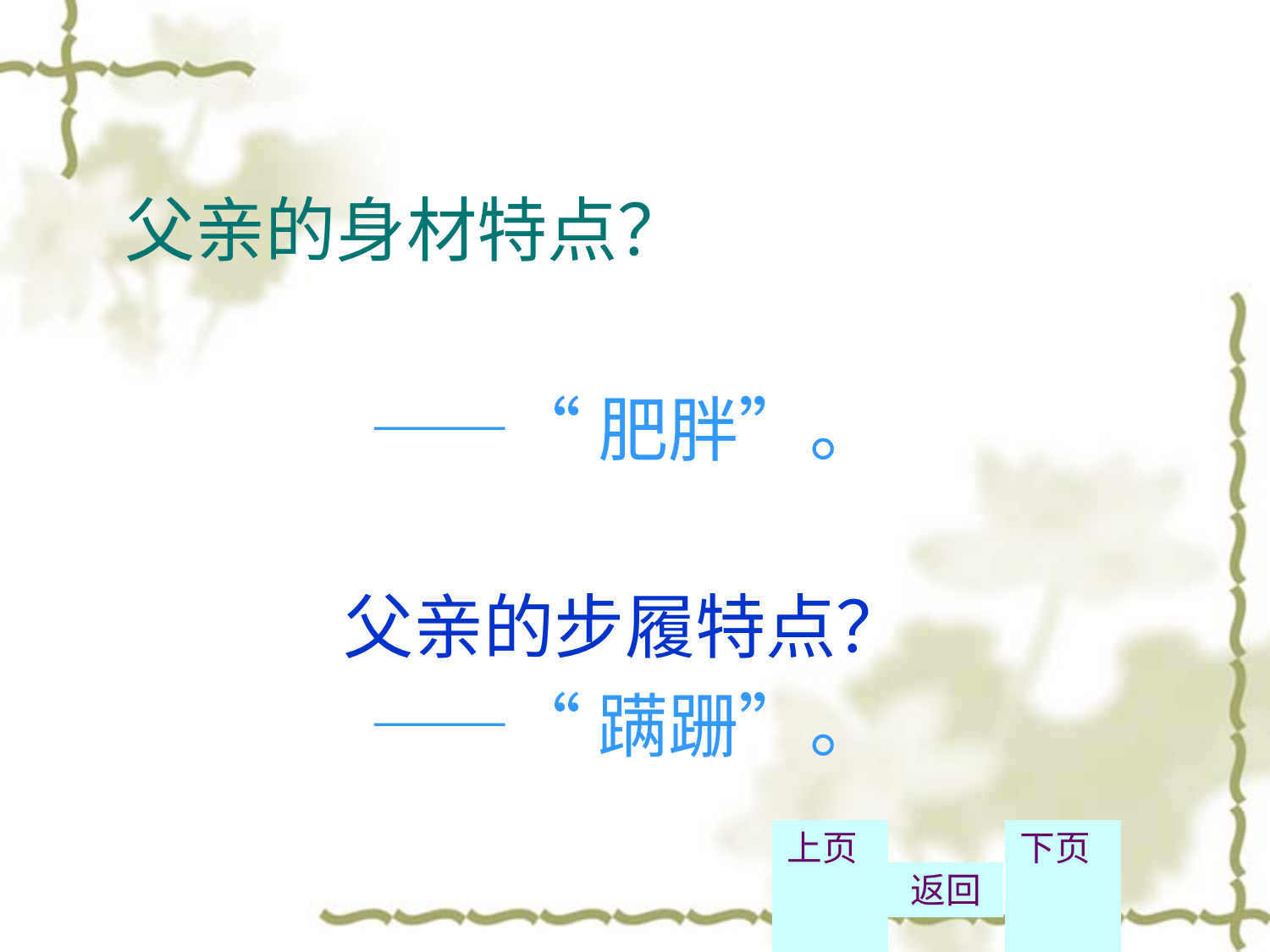

# 父亲的身材特点？
——“肥胖”。

父亲的步履特点？
——“蹒跚”。
上页
返回
下页